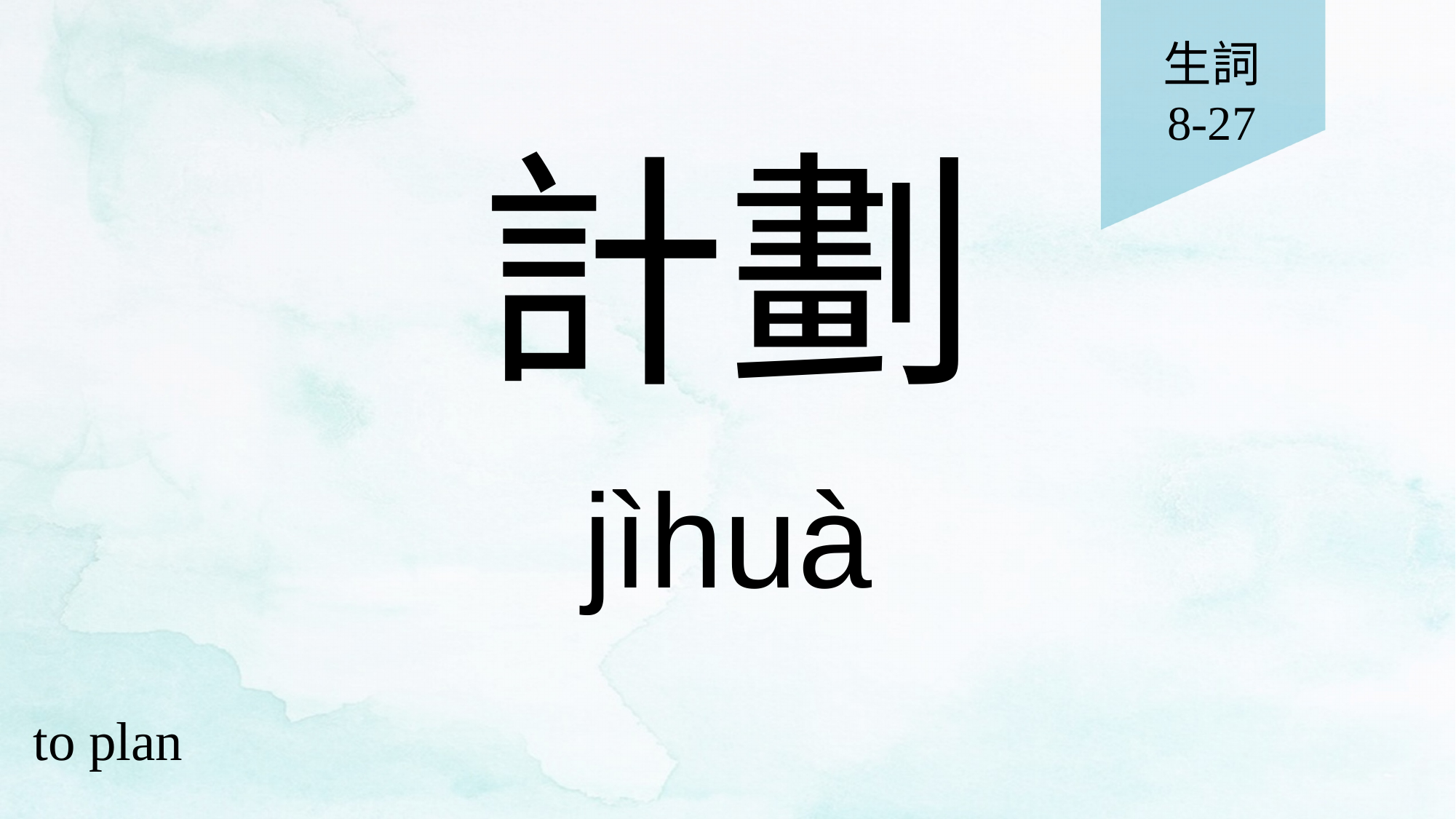

生詞
8-27
# 計劃
jìhuà
to plan